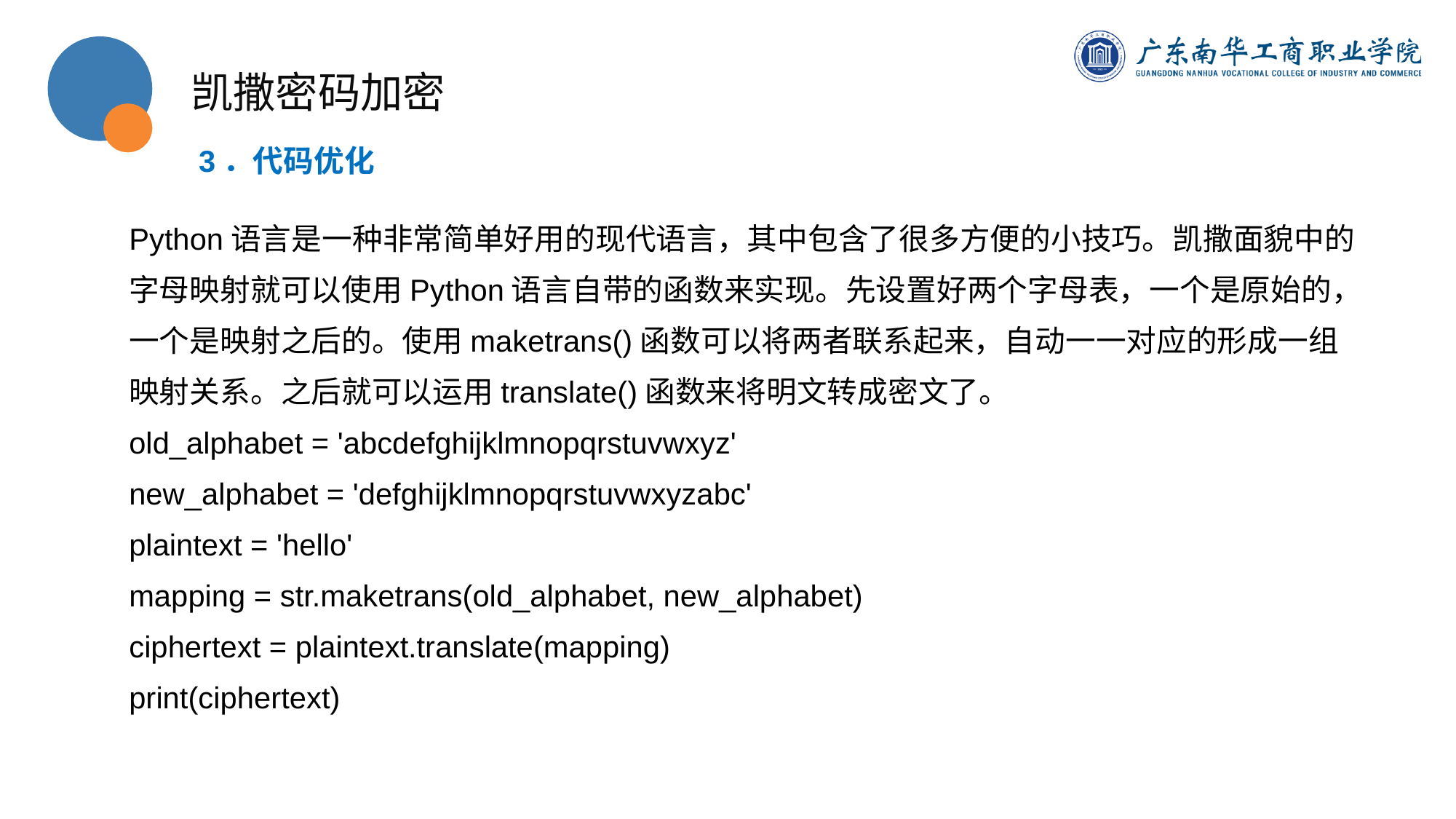

凯撒密码加密

3．代码优化
Python语言是一种非常简单好用的现代语言，其中包含了很多方便的小技巧。凯撒面貌中的字母映射就可以使用Python语言自带的函数来实现。先设置好两个字母表，一个是原始的，一个是映射之后的。使用maketrans()函数可以将两者联系起来，自动一一对应的形成一组映射关系。之后就可以运用translate()函数来将明文转成密文了。
old_alphabet = 'abcdefghijklmnopqrstuvwxyz'
new_alphabet = 'defghijklmnopqrstuvwxyzabc'
plaintext = 'hello'
mapping = str.maketrans(old_alphabet, new_alphabet)
ciphertext = plaintext.translate(mapping)
print(ciphertext)